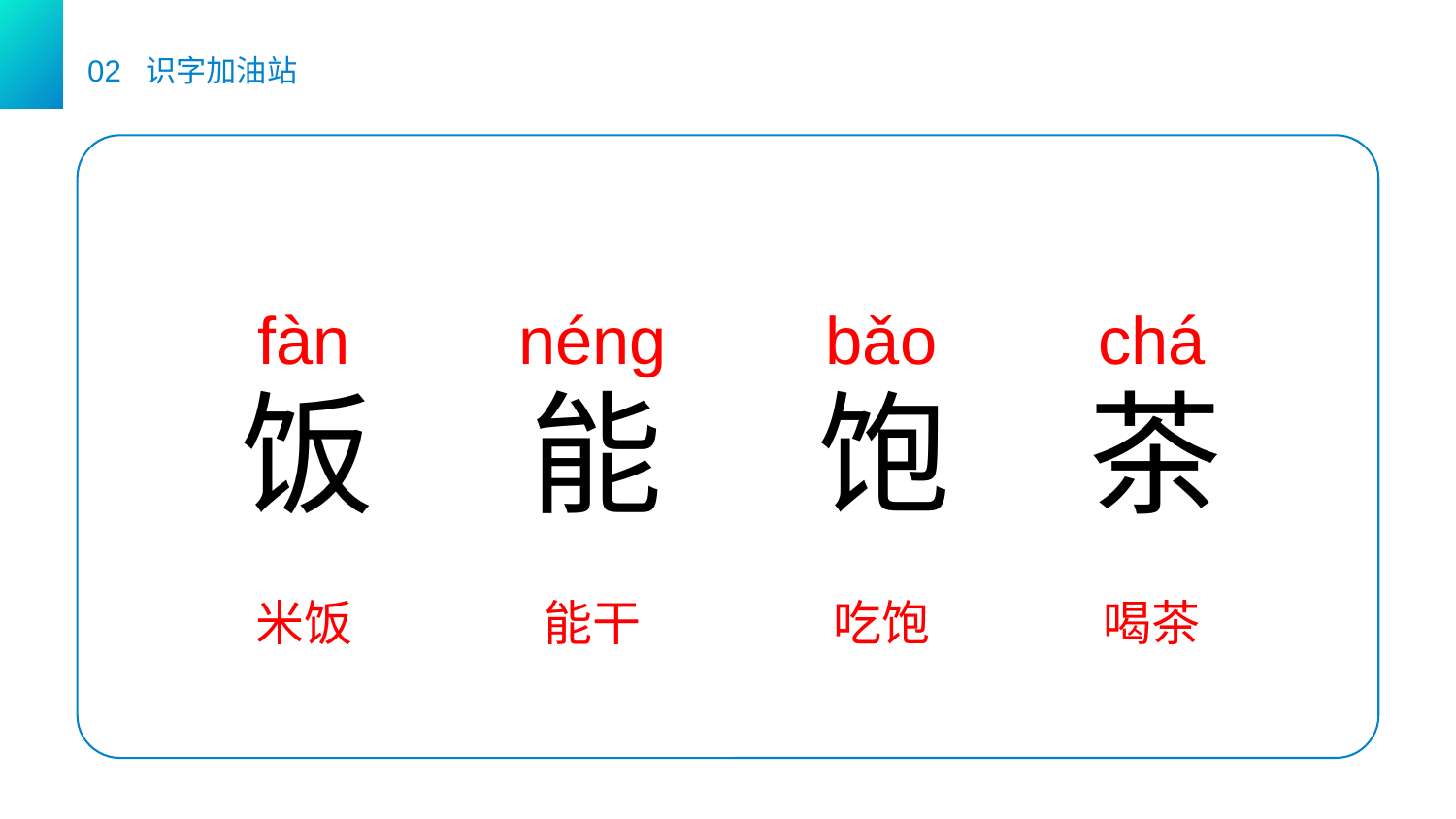

02  识字加油站

fàn
饭
米饭
nénɡ
能
能干
bǎo
饱
吃饱
chá
茶
喝茶